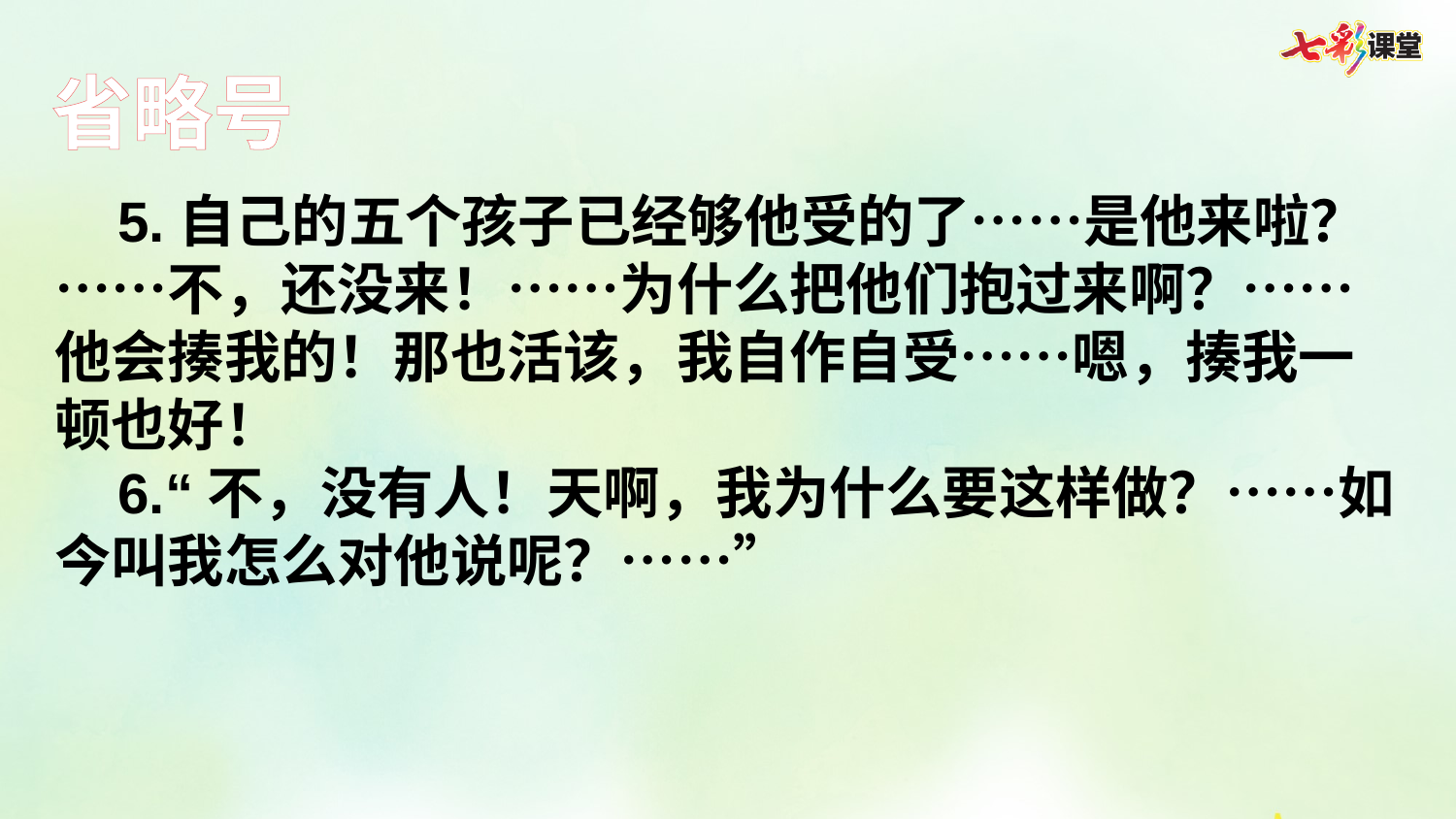

省略号
    5.自己的五个孩子已经够他受的了……是他来啦？……不，还没来！……为什么把他们抱过来啊？……他会揍我的！那也活该，我自作自受……嗯，揍我一顿也好！
    6.“不，没有人！天啊，我为什么要这样做？……如今叫我怎么对他说呢？……”